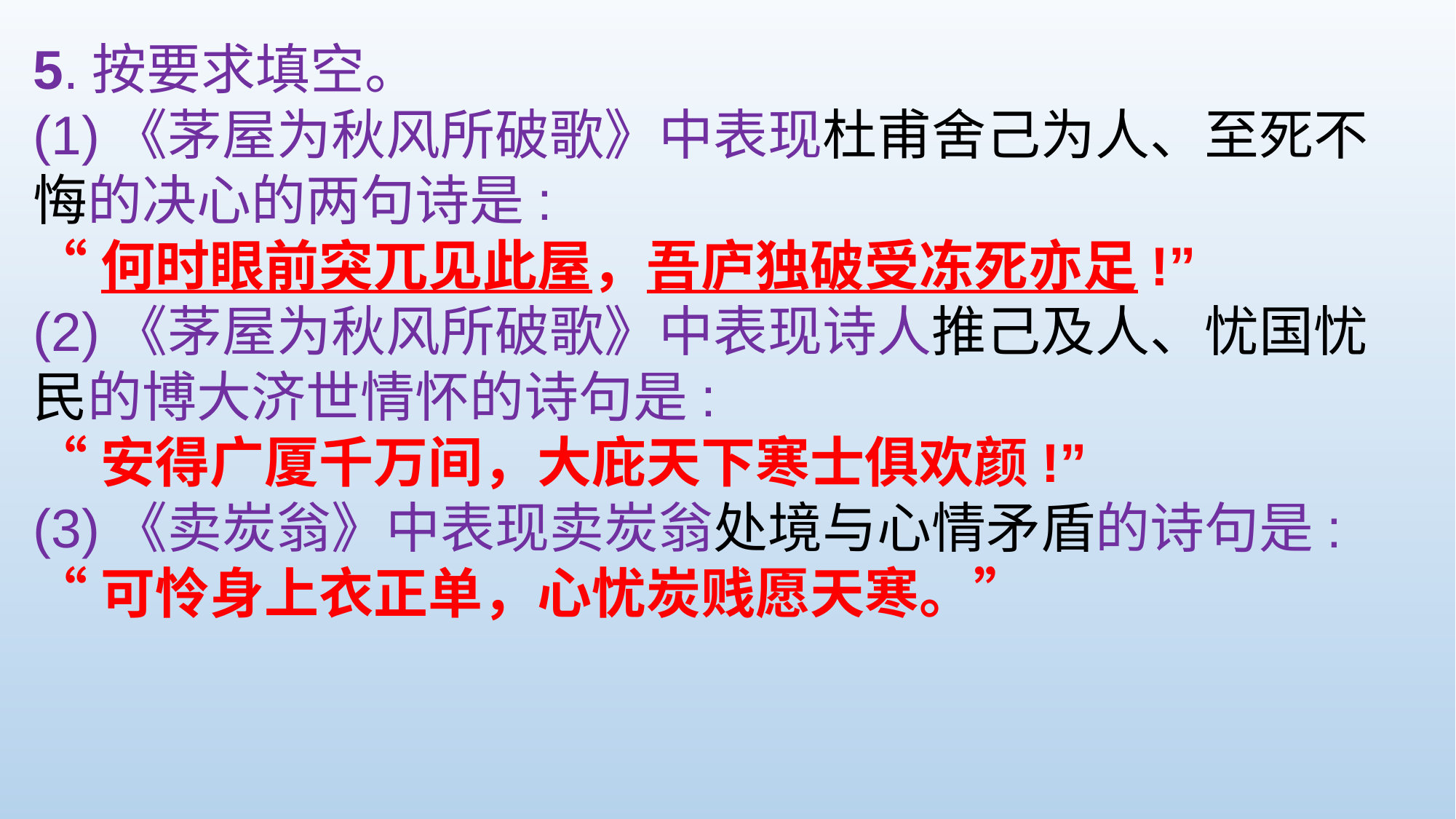

5.按要求填空。
(1)《茅屋为秋风所破歌》中表现杜甫舍己为人、至死不悔的决心的两句诗是:
“何时眼前突兀见此屋，吾庐独破受冻死亦足!”
(2)《茅屋为秋风所破歌》中表现诗人推己及人、忧国忧民的博大济世情怀的诗句是:
“安得广厦千万间，大庇天下寒士俱欢颜!”
(3)《卖炭翁》中表现卖炭翁处境与心情矛盾的诗句是:
“可怜身上衣正单，心忧炭贱愿天寒。”